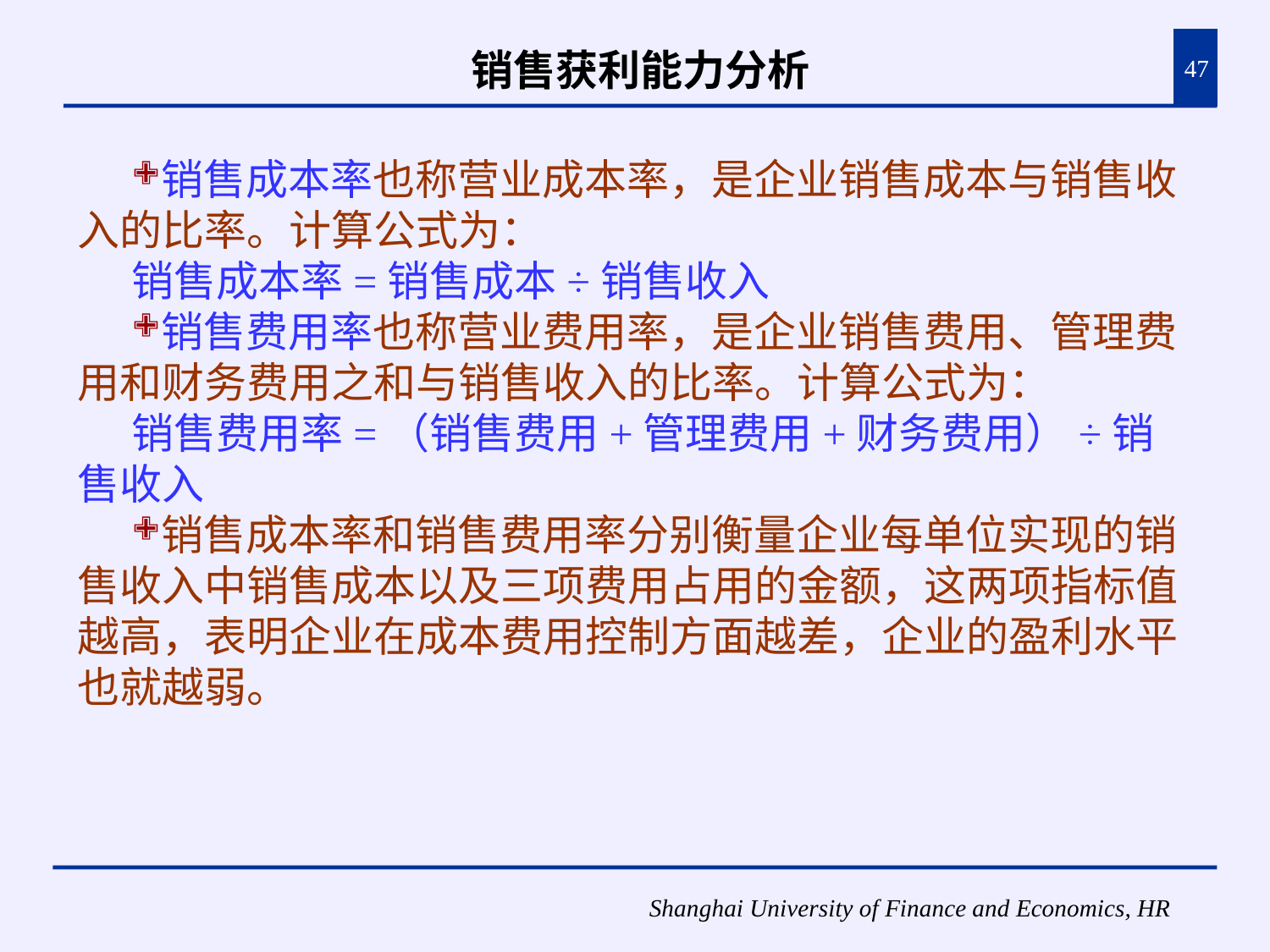

# 销售获利能力分析
47
销售成本率也称营业成本率，是企业销售成本与销售收入的比率。计算公式为：
销售成本率=销售成本÷销售收入
销售费用率也称营业费用率，是企业销售费用、管理费用和财务费用之和与销售收入的比率。计算公式为：
销售费用率=（销售费用+管理费用+财务费用）÷销售收入
销售成本率和销售费用率分别衡量企业每单位实现的销售收入中销售成本以及三项费用占用的金额，这两项指标值越高，表明企业在成本费用控制方面越差，企业的盈利水平也就越弱。